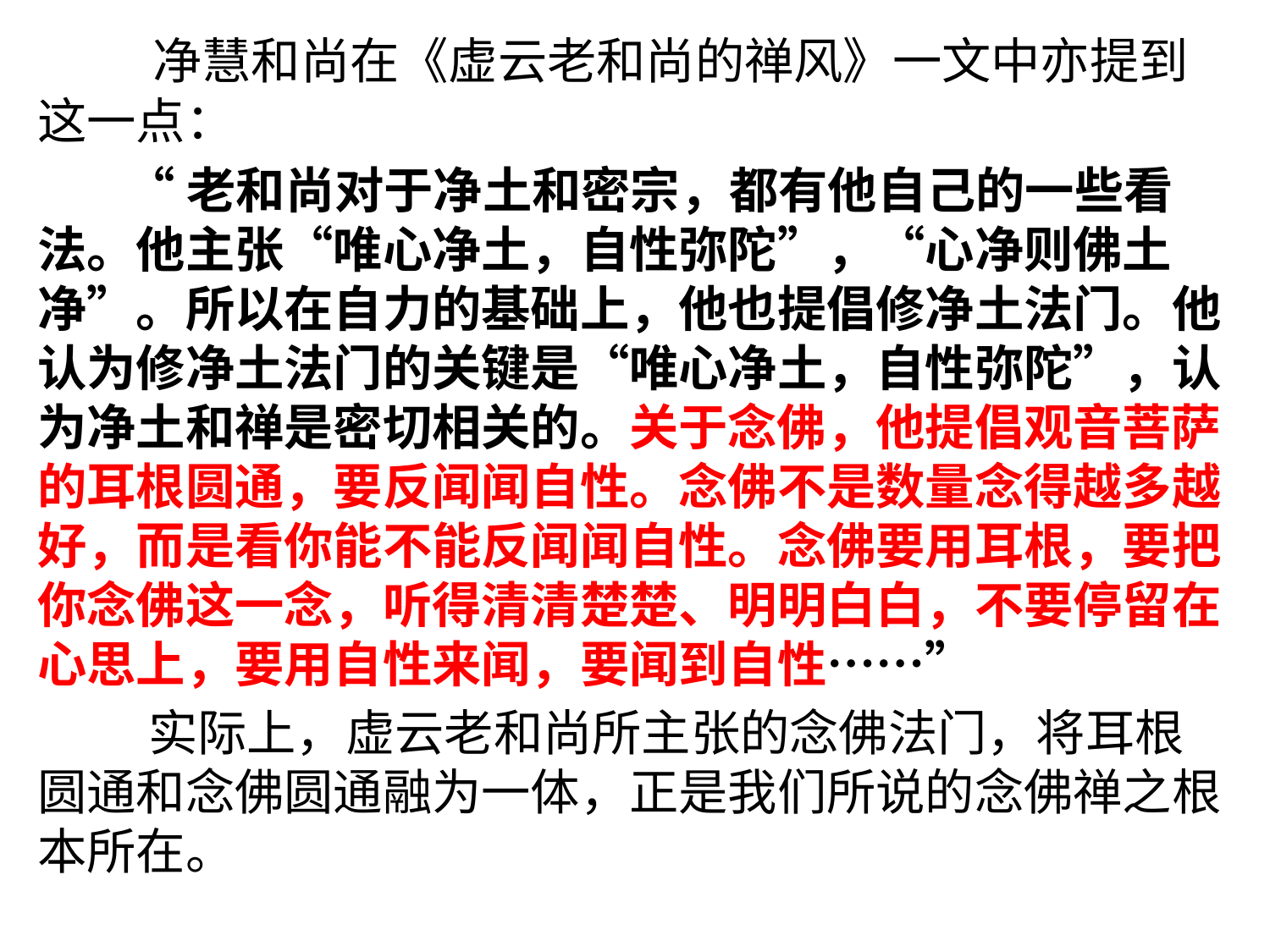

净慧和尚在《虚云老和尚的禅风》一文中亦提到这一点：
        “老和尚对于净土和密宗，都有他自己的一些看法。他主张“唯心净土，自性弥陀”，“心净则佛土净”。所以在自力的基础上，他也提倡修净土法门。他认为修净土法门的关键是“唯心净土，自性弥陀”，认为净土和禅是密切相关的。关于念佛，他提倡观音菩萨的耳根圆通，要反闻闻自性。念佛不是数量念得越多越好，而是看你能不能反闻闻自性。念佛要用耳根，要把你念佛这一念，听得清清楚楚、明明白白，不要停留在心思上，要用自性来闻，要闻到自性……”
         实际上，虚云老和尚所主张的念佛法门，将耳根圆通和念佛圆通融为一体，正是我们所说的念佛禅之根本所在。